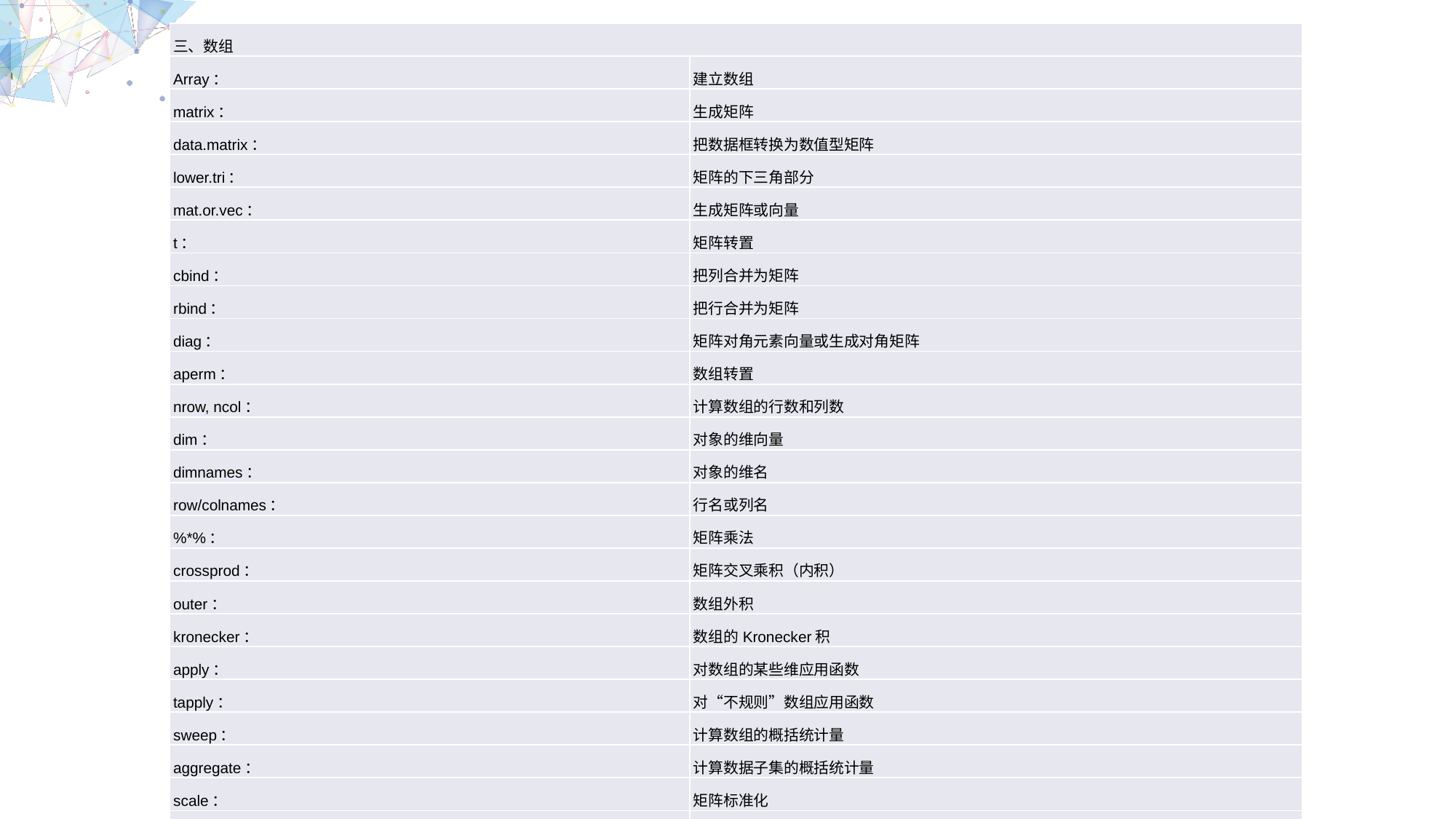

| 三、数组 |  |
| --- | --- |
| Array： | 建立数组 |
| matrix： | 生成矩阵 |
| data.matrix： | 把数据框转换为数值型矩阵 |
| lower.tri： | 矩阵的下三角部分 |
| mat.or.vec： | 生成矩阵或向量 |
| t： | 矩阵转置 |
| cbind： | 把列合并为矩阵 |
| rbind： | 把行合并为矩阵 |
| diag： | 矩阵对角元素向量或生成对角矩阵 |
| aperm： | 数组转置 |
| nrow, ncol： | 计算数组的行数和列数 |
| dim： | 对象的维向量 |
| dimnames： | 对象的维名 |
| row/colnames： | 行名或列名 |
| %\*%： | 矩阵乘法 |
| crossprod： | 矩阵交叉乘积（内积） |
| outer： | 数组外积 |
| kronecker： | 数组的Kronecker积 |
| apply： | 对数组的某些维应用函数 |
| tapply： | 对“不规则”数组应用函数 |
| sweep： | 计算数组的概括统计量 |
| aggregate： | 计算数据子集的概括统计量 |
| scale： | 矩阵标准化 |
| matplot： | 对矩阵各列绘图 |
| cor： | 相关阵或协差阵 |
| Contrast： | 对照矩阵 |
| row： | 矩阵的行下标集 |
| col： | 求列下标集 |